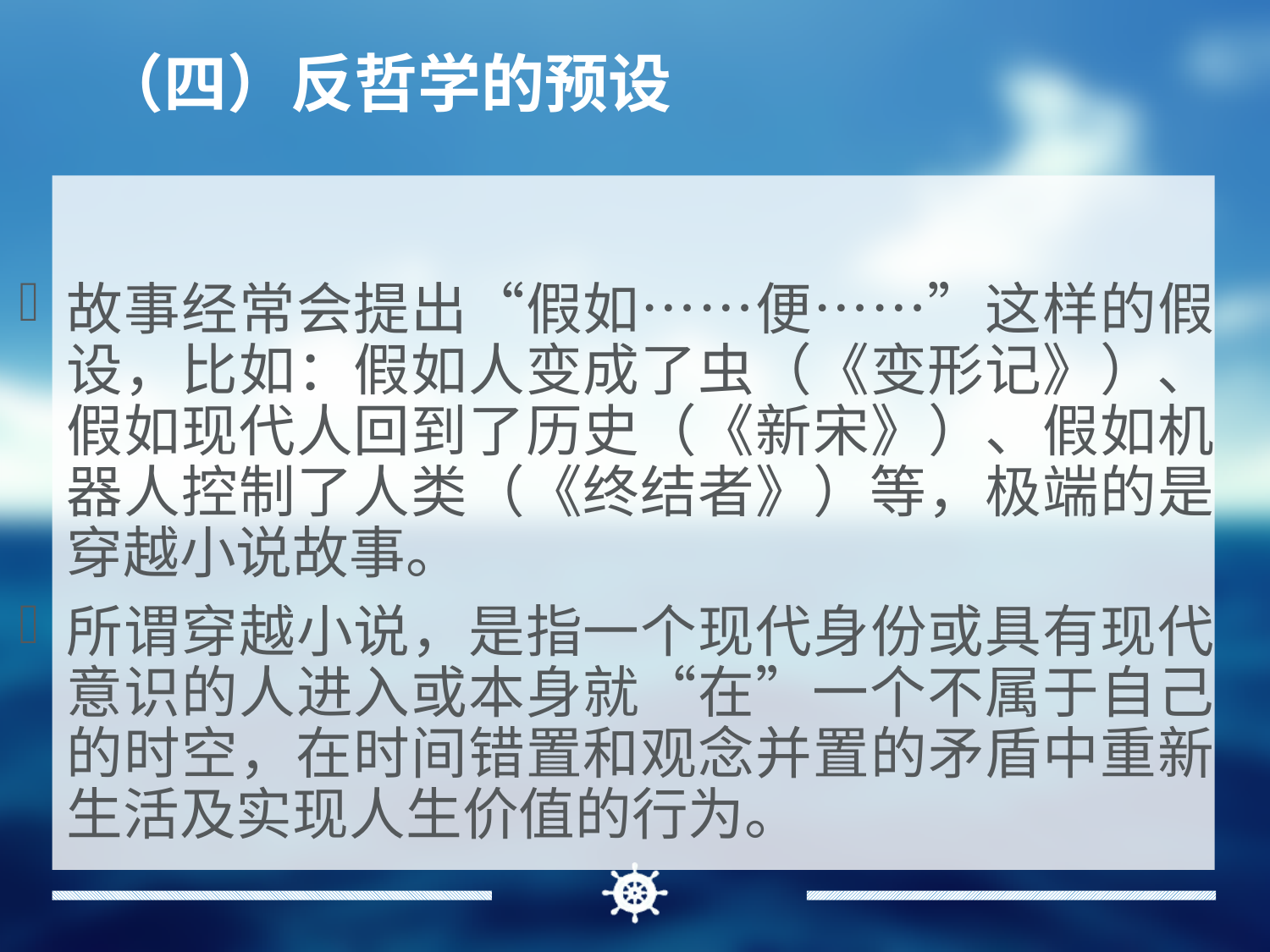

# （四）反哲学的预设

故事经常会提出“假如……便……”这样的假设，比如：假如人变成了虫（《变形记》）、假如现代人回到了历史（《新宋》）、假如机器人控制了人类（《终结者》）等，极端的是穿越小说故事。
所谓穿越小说，是指一个现代身份或具有现代意识的人进入或本身就“在”一个不属于自己的时空，在时间错置和观念并置的矛盾中重新生活及实现人生价值的行为。